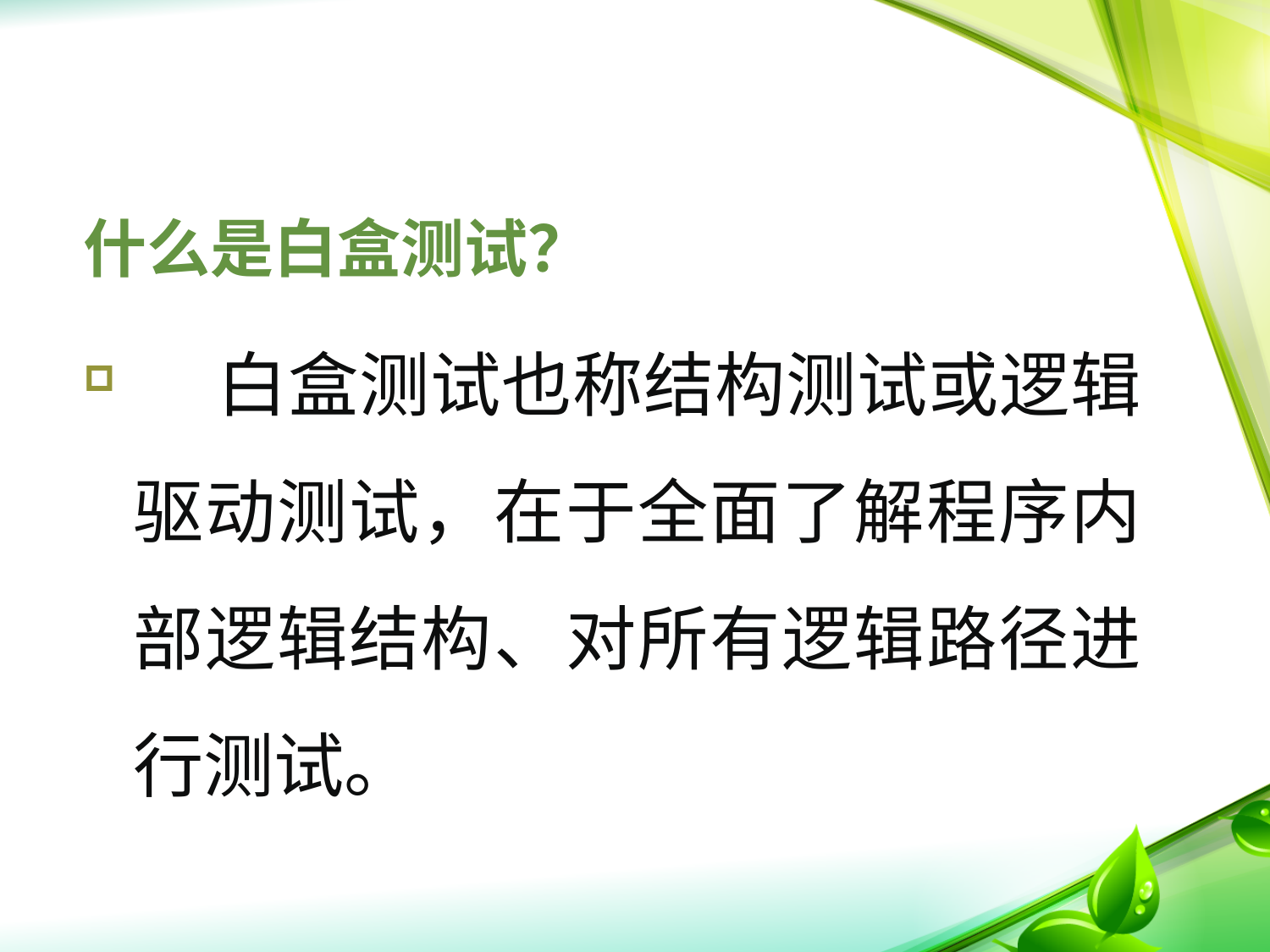

# 什么是白盒测试？
    白盒测试也称结构测试或逻辑驱动测试，在于全面了解程序内部逻辑结构、对所有逻辑路径进行测试。